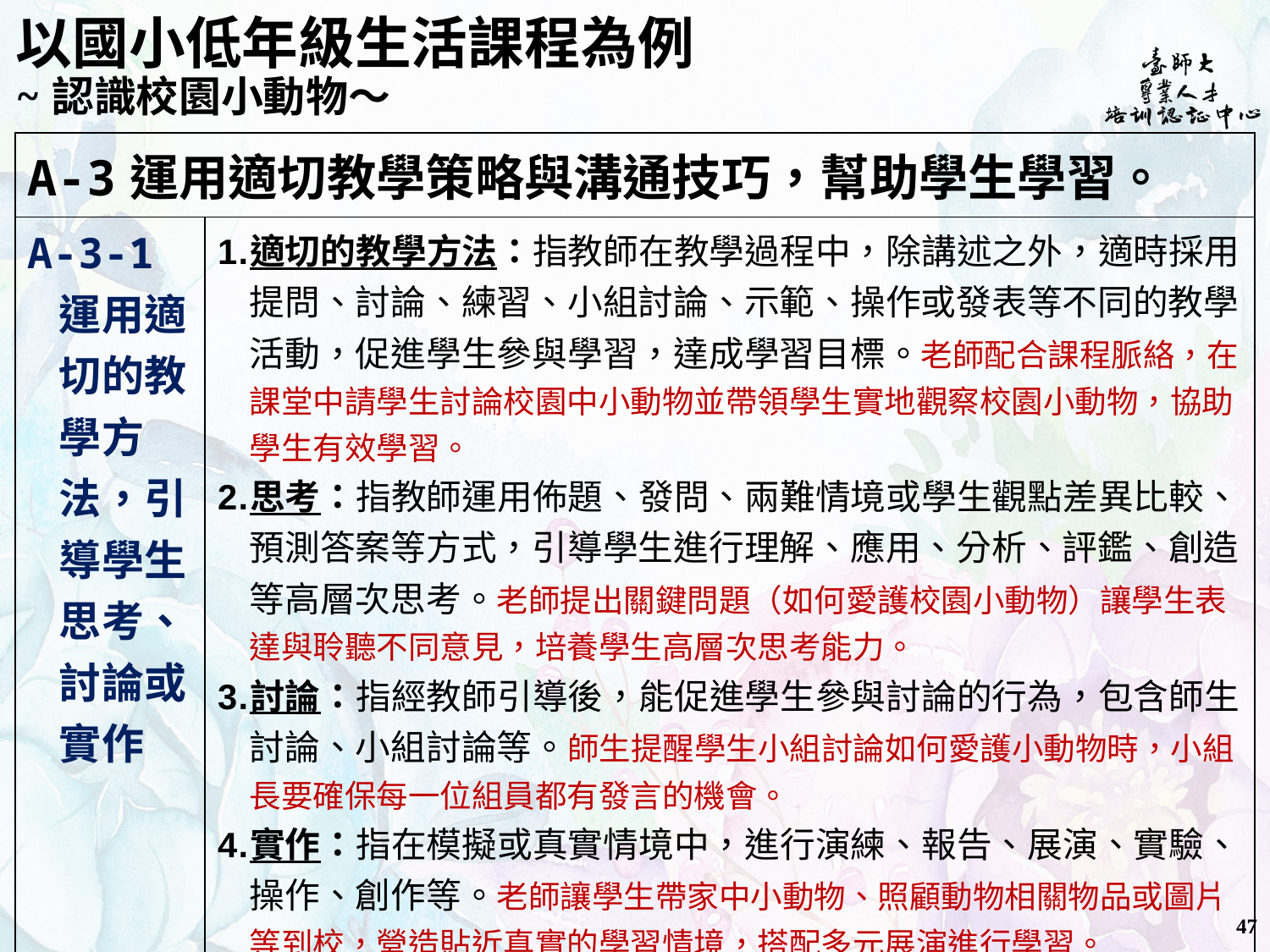

# 以國小低年級生活課程為例 ~認識校園小動物～
| A-3運用適切教學策略與溝通技巧，幫助學生學習。 |  |
| --- | --- |
| A-3-1運用適切的教學方法，引導學生思考、討論或實作 | 適切的教學方法：指教師在教學過程中，除講述之外，適時採用提問、討論、練習、小組討論、示範、操作或發表等不同的教學活動，促進學生參與學習，達成學習目標。老師配合課程脈絡，在課堂中請學生討論校園中小動物並帶領學生實地觀察校園小動物，協助學生有效學習。 思考：指教師運用佈題、發問、兩難情境或學生觀點差異比較、預測答案等方式，引導學生進行理解、應用、分析、評鑑、創造等高層次思考。老師提出關鍵問題（如何愛護校園小動物）讓學生表達與聆聽不同意見，培養學生高層次思考能力。 討論：指經教師引導後，能促進學生參與討論的行為，包含師生討論、小組討論等。師生提醒學生小組討論如何愛護小動物時，小組長要確保每一位組員都有發言的機會。 實作：指在模擬或真實情境中，進行演練、報告、展演、實驗、操作、創作等。老師讓學生帶家中小動物、照顧動物相關物品或圖片等到校，營造貼近真實的學習情境，搭配多元展演進行學習。 探索：指教學中引導學生運用五官察覺生活中的人、事、物及環境的特性與變化。各組學生透過觀察、觸摸、聆聽或嗅覺等感官探索，覺察小動物的特徵。 |
47